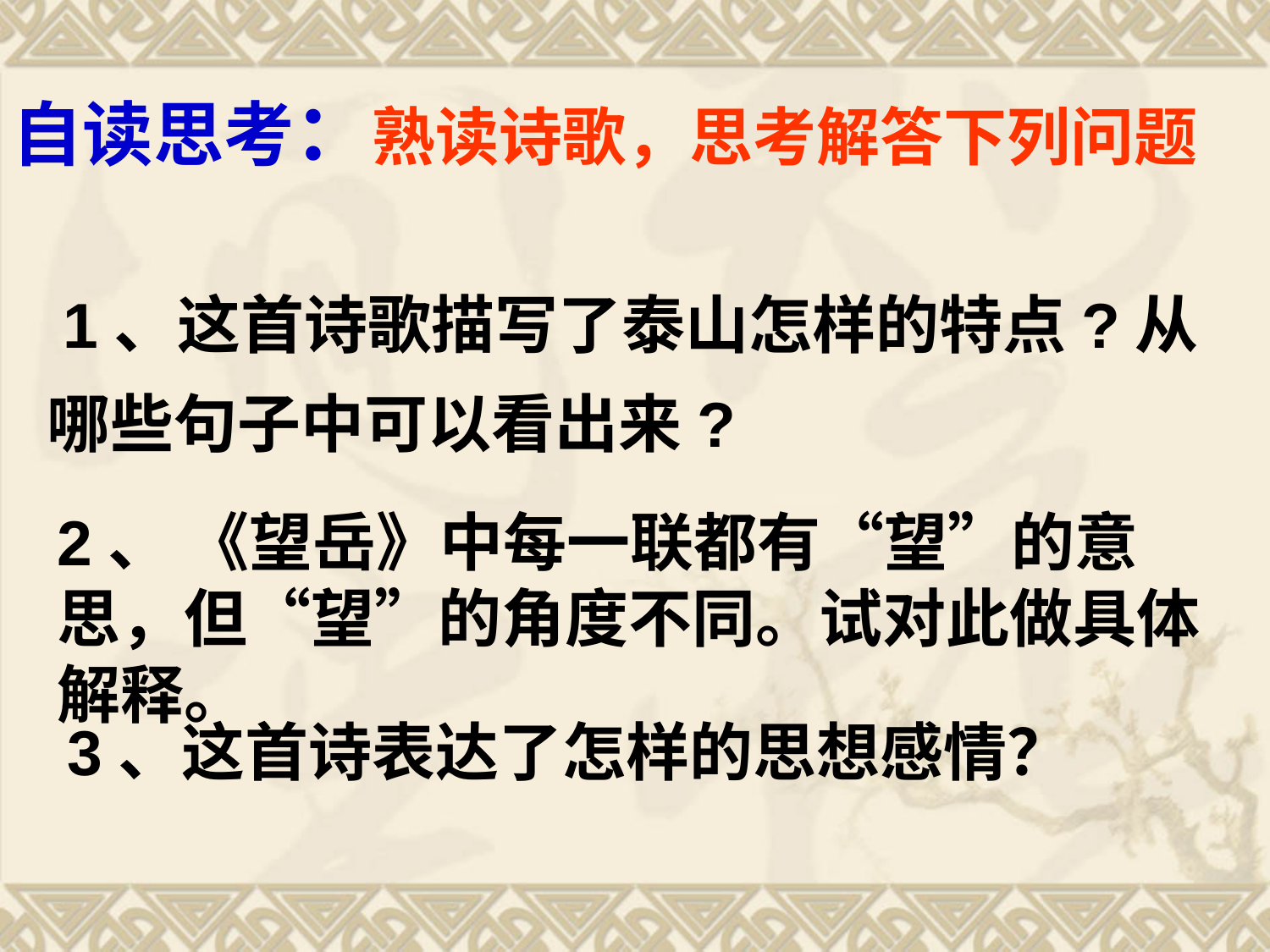

自读思考：熟读诗歌，思考解答下列问题
 1、这首诗歌描写了泰山怎样的特点?从哪些句子中可以看出来?
2、 《望岳》中每一联都有“望”的意思，但“望”的角度不同。试对此做具体解释。
3、这首诗表达了怎样的思想感情？